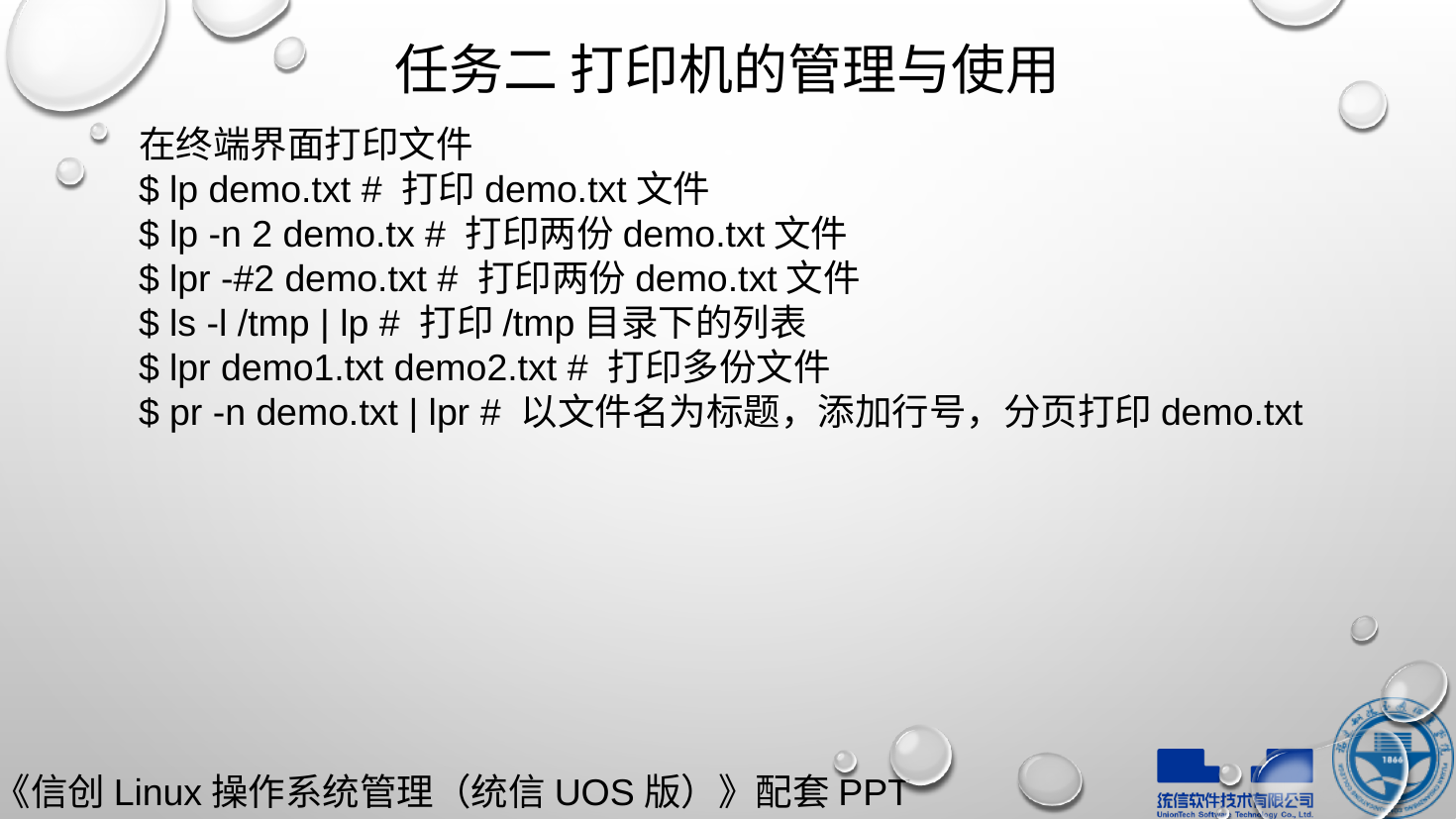

# 任务二 打印机的管理与使用
在终端界面打印文件
$ lp demo.txt # 打印demo.txt文件
$ lp -n 2 demo.tx # 打印两份demo.txt文件
$ lpr -#2 demo.txt # 打印两份demo.txt文件
$ ls -l /tmp | lp # 打印/tmp目录下的列表
$ lpr demo1.txt demo2.txt # 打印多份文件
$ pr -n demo.txt | lpr # 以文件名为标题，添加行号，分页打印demo.txt